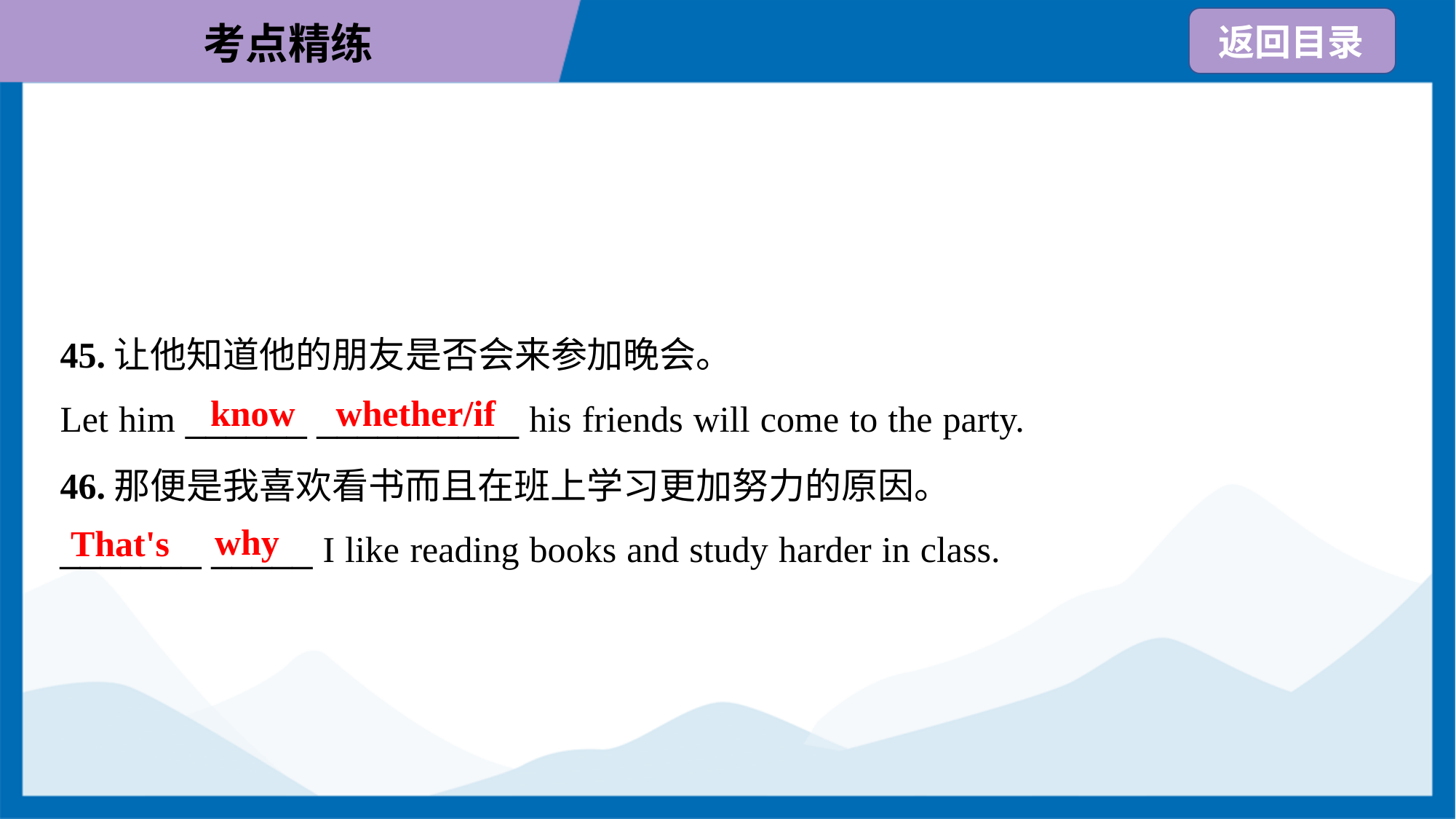

45.让他知道他的朋友是否会来参加晚会。
Let him ______ __________ his friends will come to the party.
know
whether/if
46.那便是我喜欢看书而且在班上学习更加努力的原因。
_______ _____ I like reading books and study harder in class.
why
That's